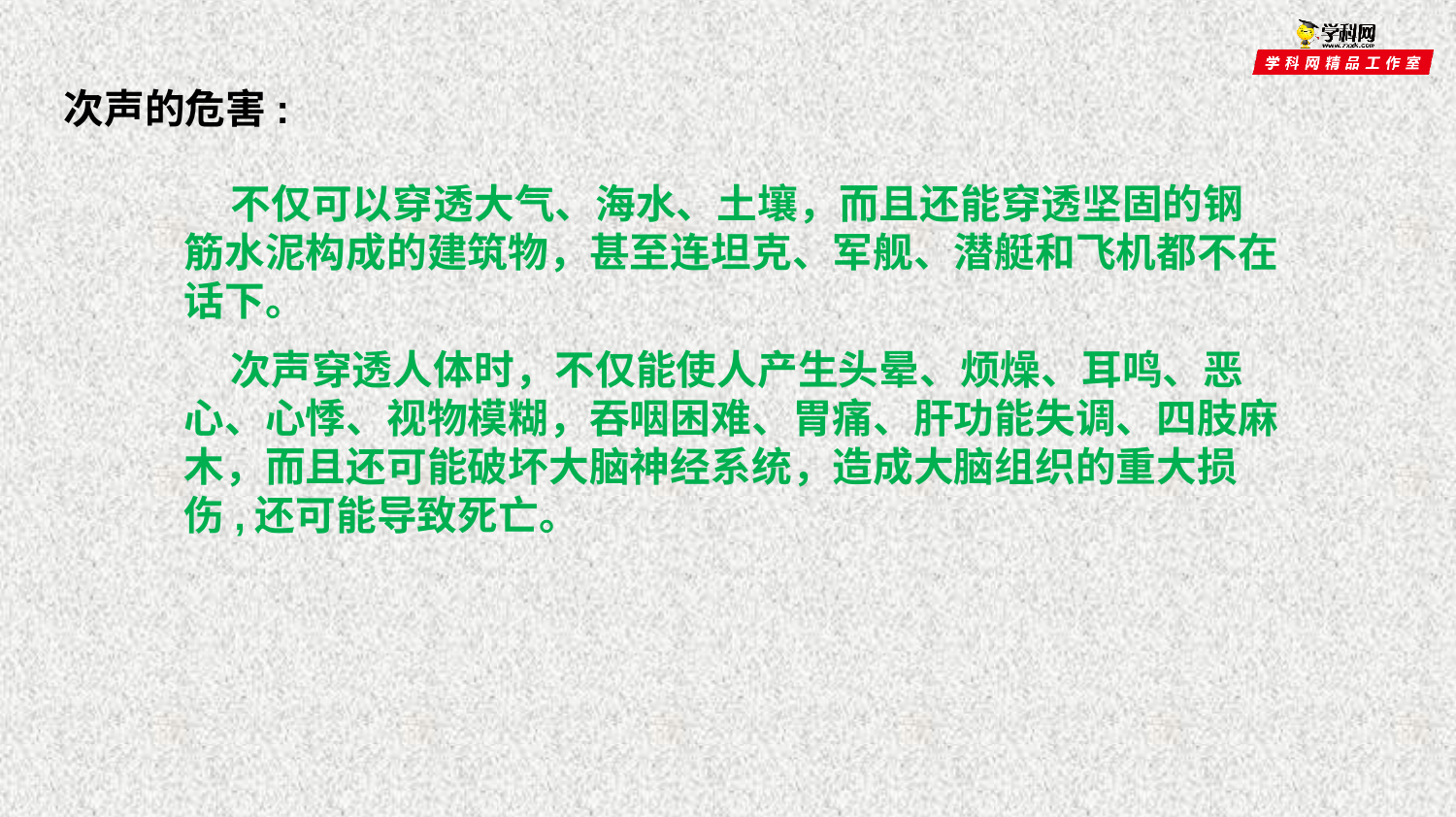

次声的危害:
    不仅可以穿透大气、海水、土壤，而且还能穿透坚固的钢筋水泥构成的建筑物，甚至连坦克、军舰、潜艇和飞机都不在话下。
    次声穿透人体时，不仅能使人产生头晕、烦燥、耳鸣、恶心、心悸、视物模糊，吞咽困难、胃痛、肝功能失调、四肢麻木，而且还可能破坏大脑神经系统，造成大脑组织的重大损伤,还可能导致死亡。